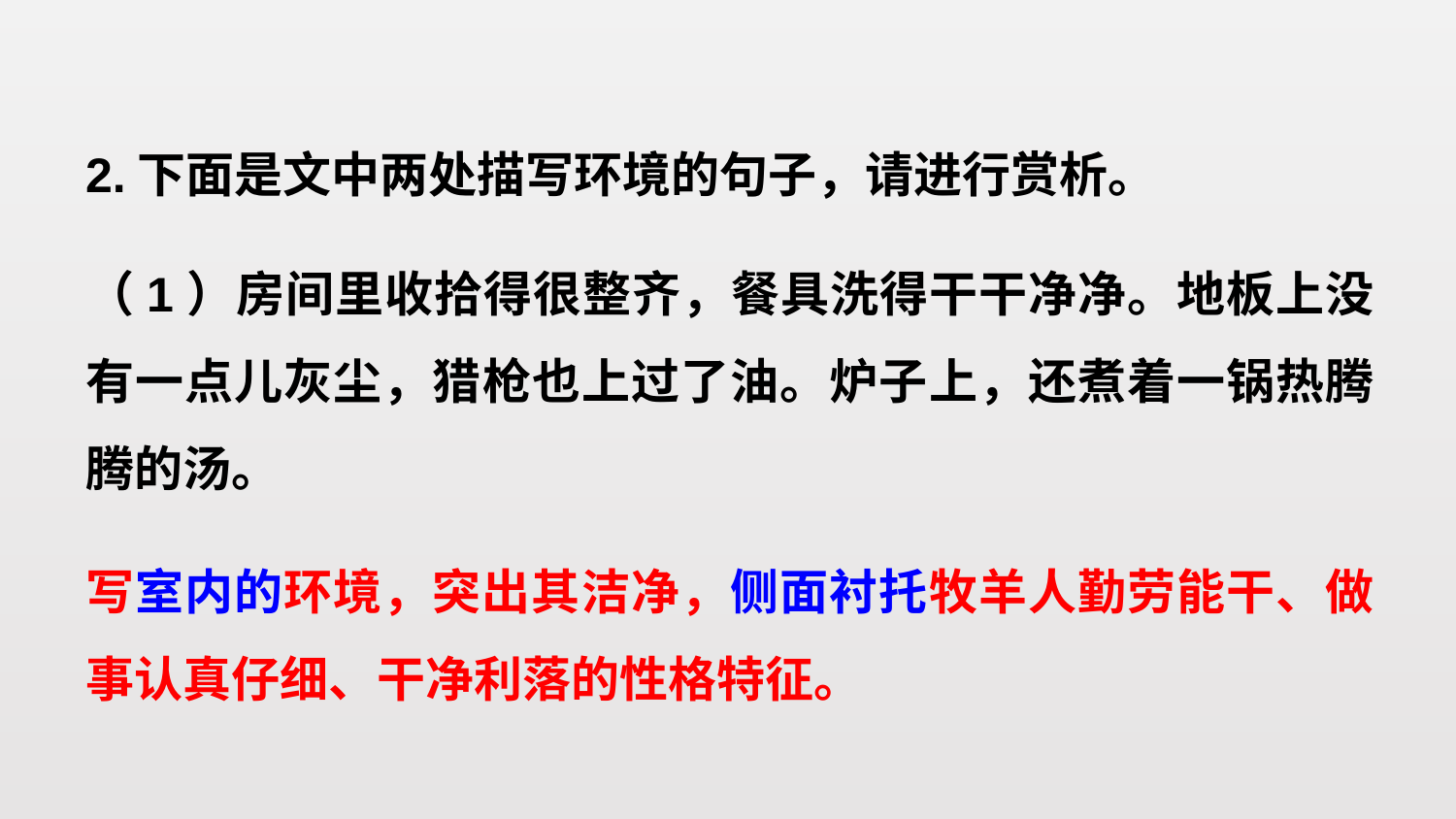

# 2.下面是文中两处描写环境的句子，请进行赏析。
（1）房间里收拾得很整齐，餐具洗得干干净净。地板上没有一点儿灰尘，猎枪也上过了油。炉子上，还煮着一锅热腾腾的汤。
写室内的环境，突出其洁净，侧面衬托牧羊人勤劳能干、做事认真仔细、干净利落的性格特征。